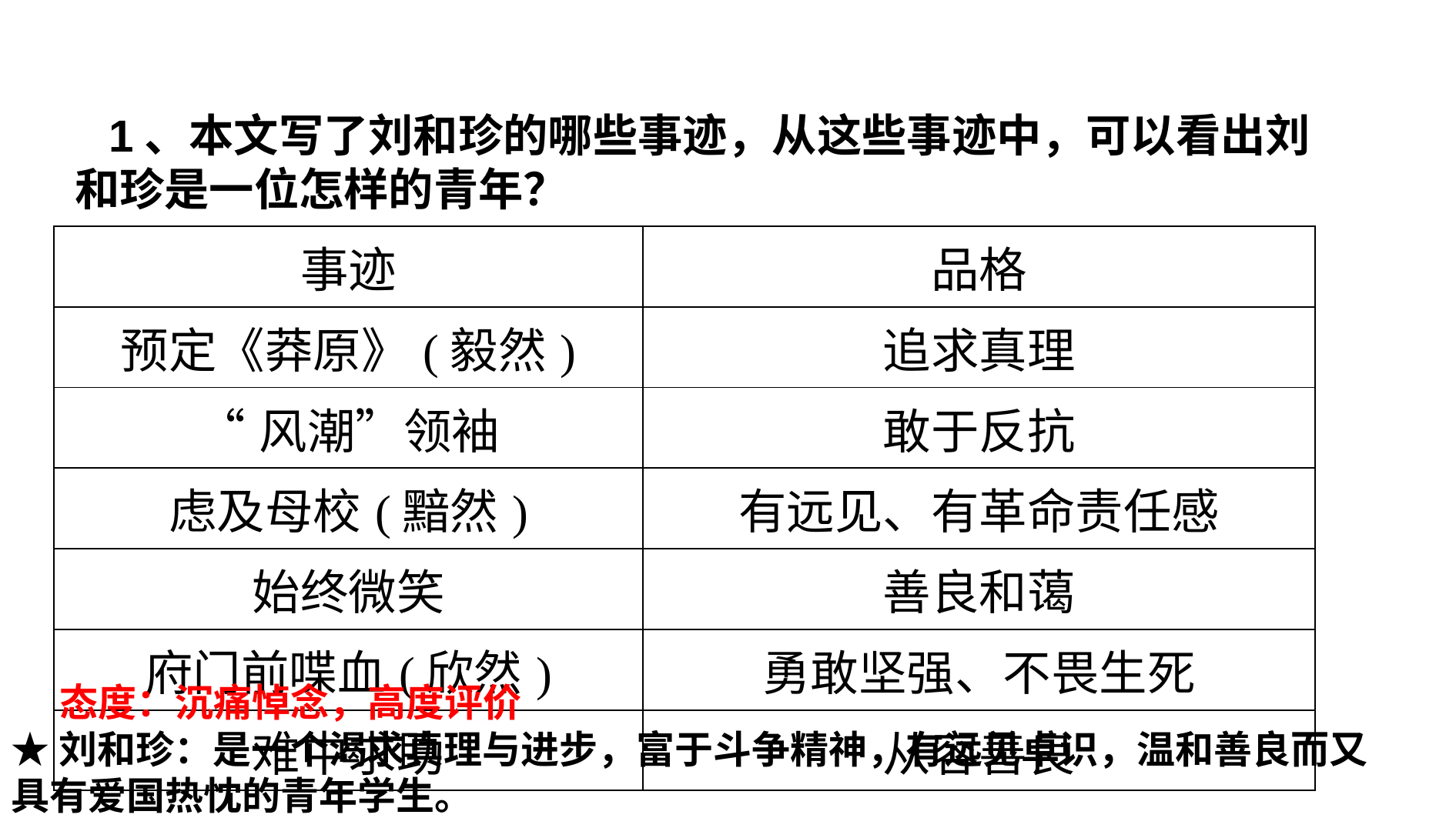

#
1、本文写了刘和珍的哪些事迹，从这些事迹中，可以看出刘和珍是一位怎样的青年？

| 事迹 | 品格 |
| --- | --- |
| 预定《莽原》(毅然) | 追求真理 |
| “风潮”领袖 | 敢于反抗 |
| 虑及母校(黯然) | 有远见、有革命责任感 |
| 始终微笑 | 善良和蔼 |
| 府门前喋血(欣然) | 勇敢坚强、不畏生死 |
| 难中求助 | 从容善良 |
态度：沉痛悼念，高度评价
★刘和珍：是一个渴求真理与进步，富于斗争精神，有远见卓识，温和善良而又具有爱国热忱的青年学生。